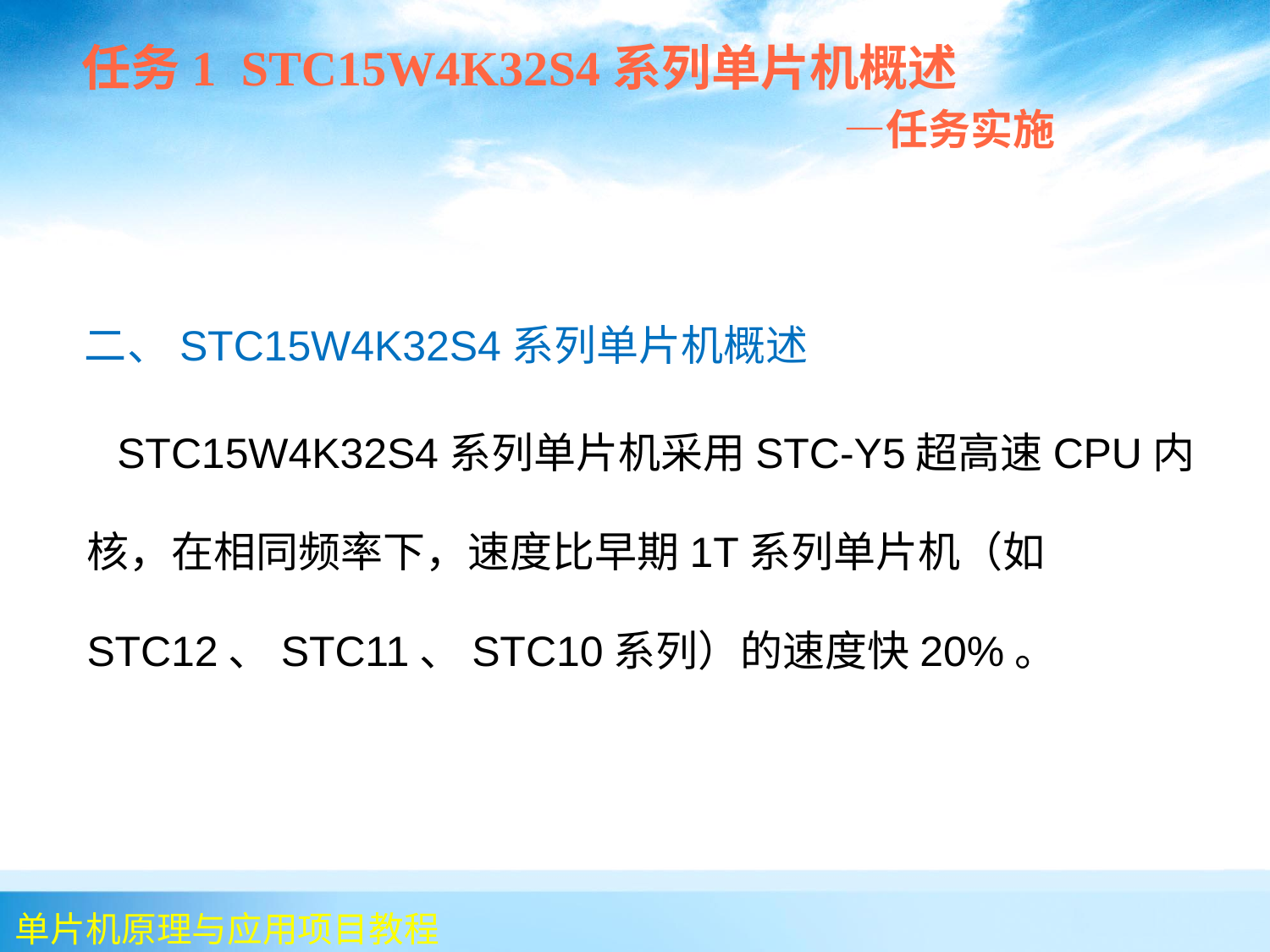

任务1  STC15W4K32S4系列单片机概述
                                                                        —任务实施
   二、STC15W4K32S4系列单片机概述
      STC15W4K32S4系列单片机采用STC-Y5超高速CPU内核，在相同频率下，速度比早期1T系列单片机（如STC12、STC11、STC10系列）的速度快20%。